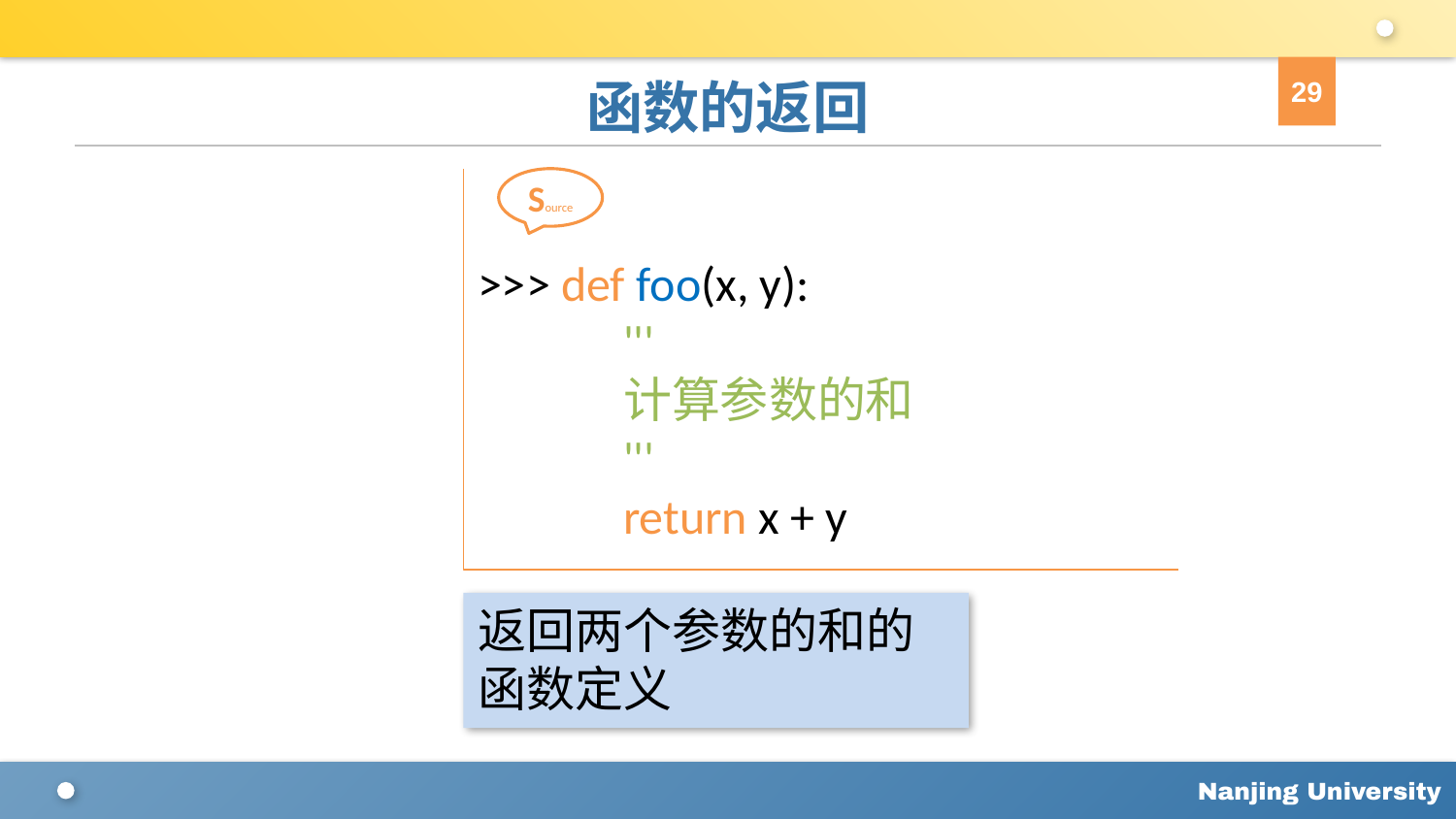

29
# 函数的返回

>>> def foo(x, y):
	'''
	计算参数的和
	'''
	return x + y
Source
返回两个参数的和的函数定义